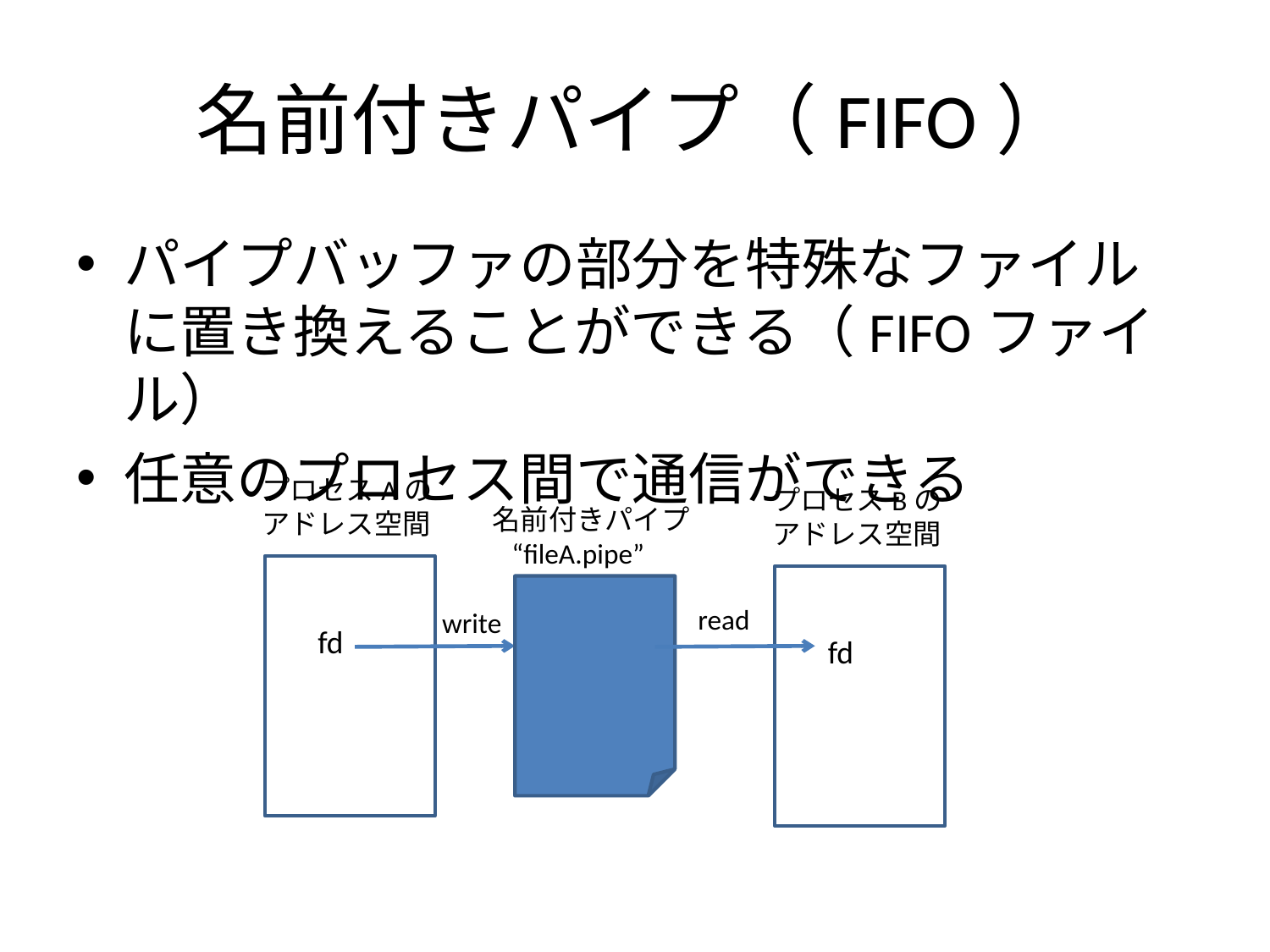

# 名前付きパイプ（FIFO）
パイプバッファの部分を特殊なファイルに置き換えることができる（FIFOファイル）
任意のプロセス間で通信ができる
プロセスAの
アドレス空間
プロセスBの
アドレス空間
名前付きパイプ
   “fileA.pipe”

read
write
fd
fd